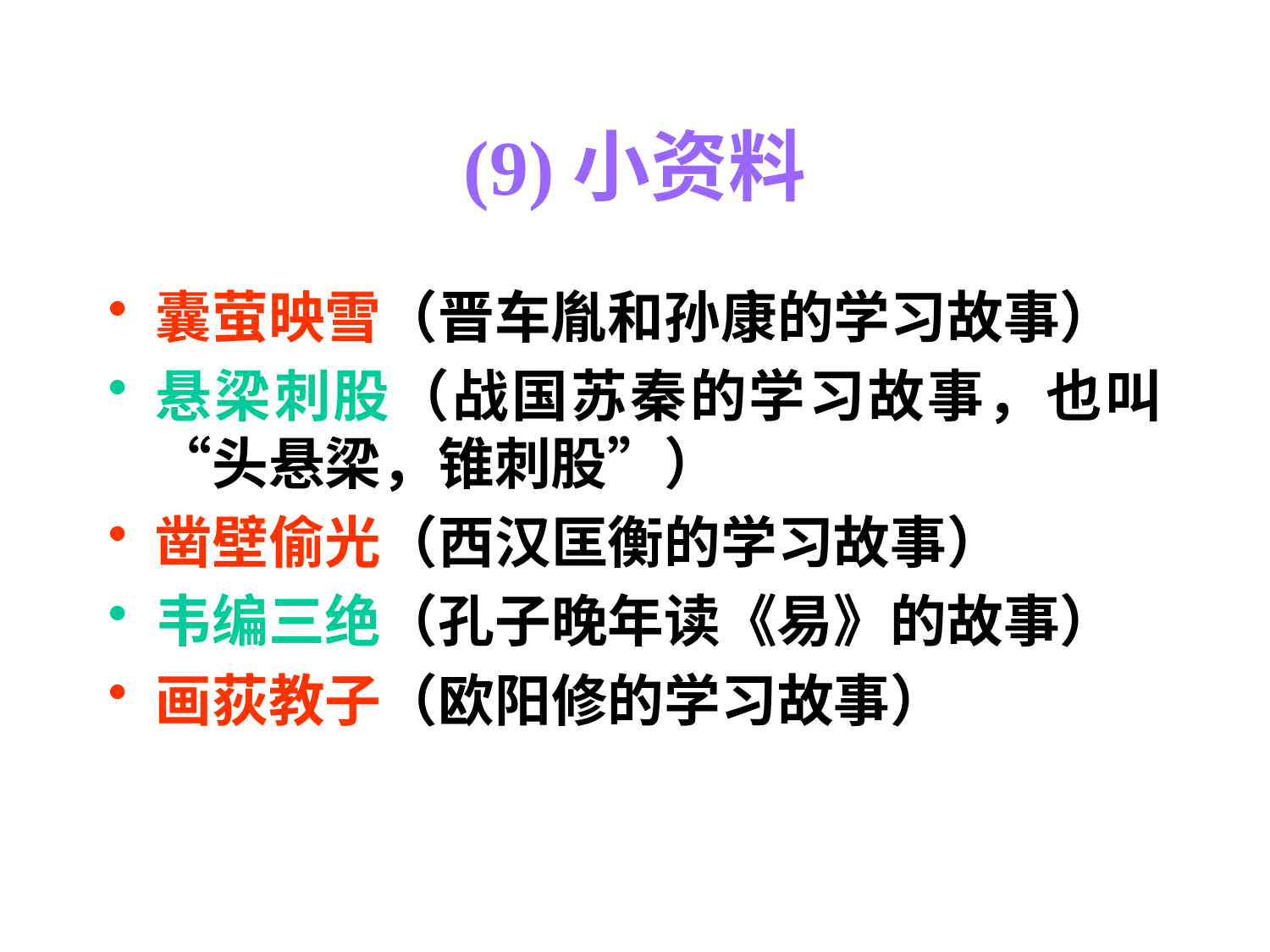

# (9)小资料
囊萤映雪（晋车胤和孙康的学习故事）
悬梁刺股（战国苏秦的学习故事，也叫“头悬梁，锥刺股”）
凿壁偷光（西汉匡衡的学习故事）
韦编三绝（孔子晚年读《易》的故事）
画荻教子（欧阳修的学习故事）